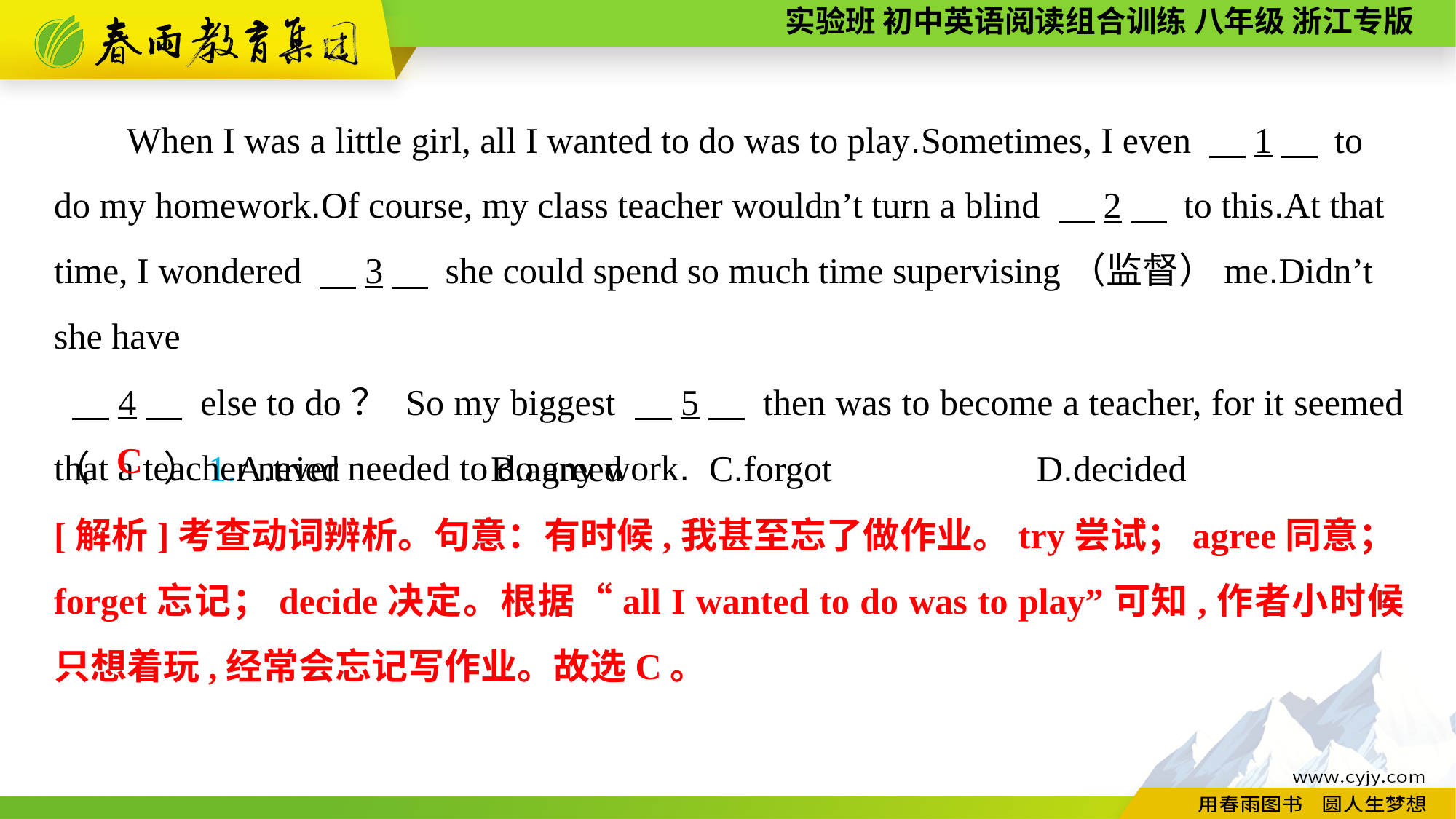

When I was a little girl, all I wanted to do was to play.Sometimes, I even 　1　 to do my homework.Of course, my class teacher wouldn’t turn a blind 　2　 to this.At that time, I wondered 　3　 she could spend so much time supervising（监督）me.Didn’t she have
 　4　 else to do？ So my biggest 　5　 then was to become a teacher, for it seemed that a teacher never needed to do any work.
（　　）1.A.tried		B.agreed	C.forgot		D.decided
C
[解析]考查动词辨析。句意：有时候,我甚至忘了做作业。try尝试；agree同意；forget忘记；decide决定。根据“all I wanted to do was to play”可知,作者小时候只想着玩,经常会忘记写作业。故选C。